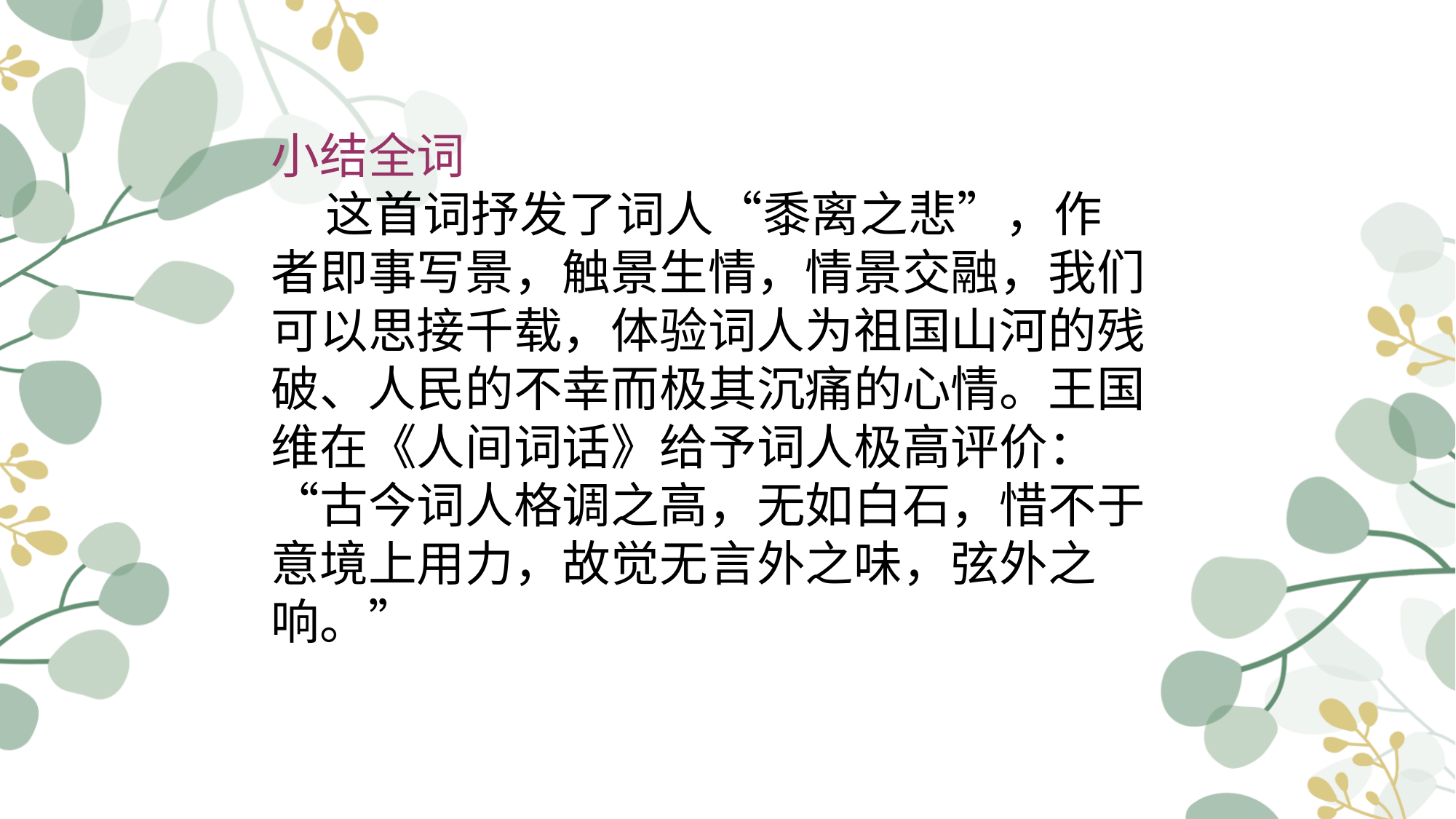

小结全词
     这首词抒发了词人“黍离之悲”，作者即事写景，触景生情，情景交融，我们可以思接千载，体验词人为祖国山河的残破、人民的不幸而极其沉痛的心情。王国维在《人间词话》给予词人极高评价：“古今词人格调之高，无如白石，惜不于意境上用力，故觉无言外之味，弦外之响。”